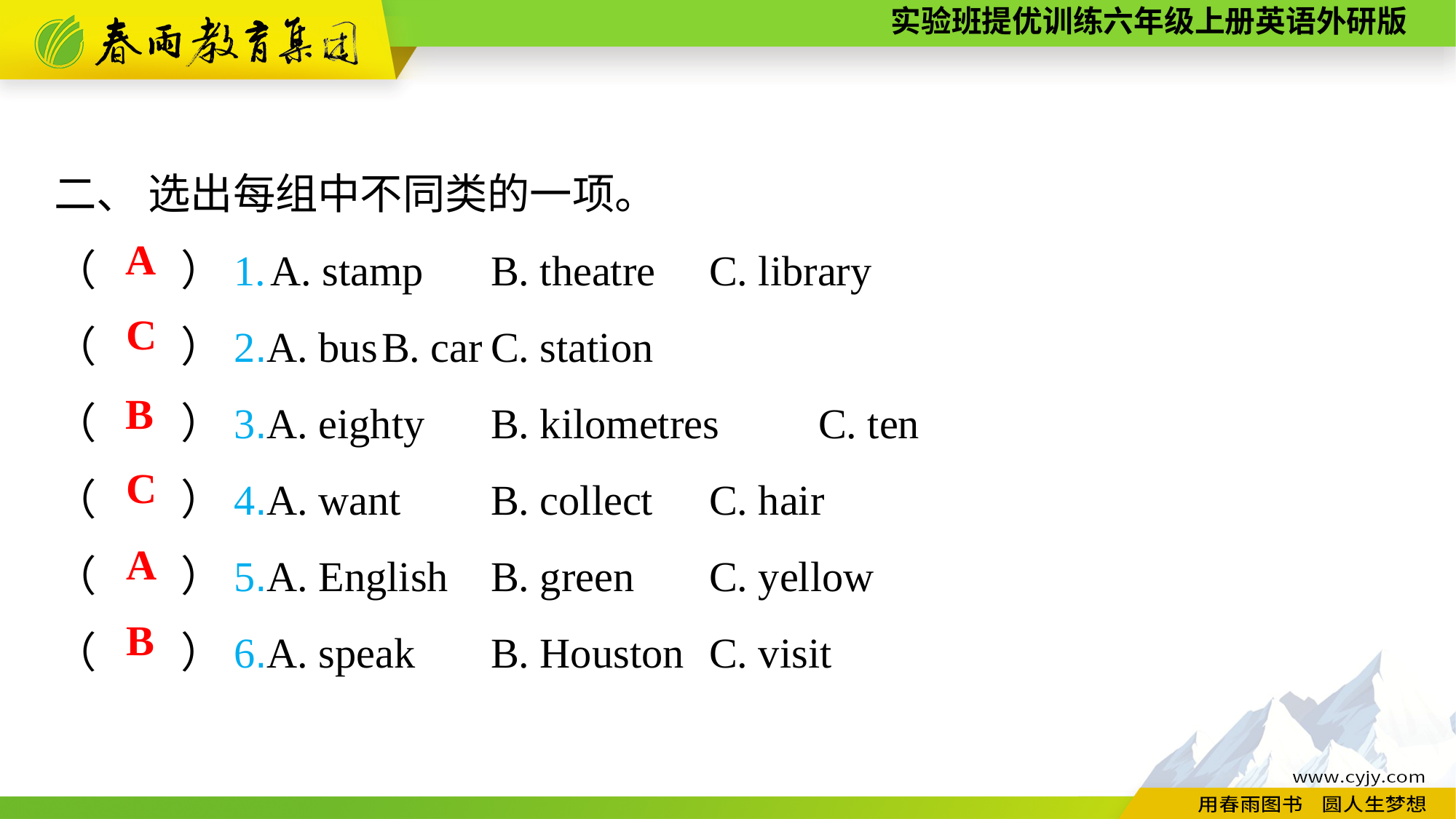

二、 选出每组中不同类的一项。
（　　）1. A. stamp	B. theatre	C. library
（　　）2.A. bus	B. car	C. station
（　　）3.A. eighty	B. kilometres	C. ten
（　　）4.A. want	B. collect	C. hair
（　　）5.A. English	B. green	C. yellow
（　　）6.A. speak	B. Houston	C. visit
A
C
B
C
A
B